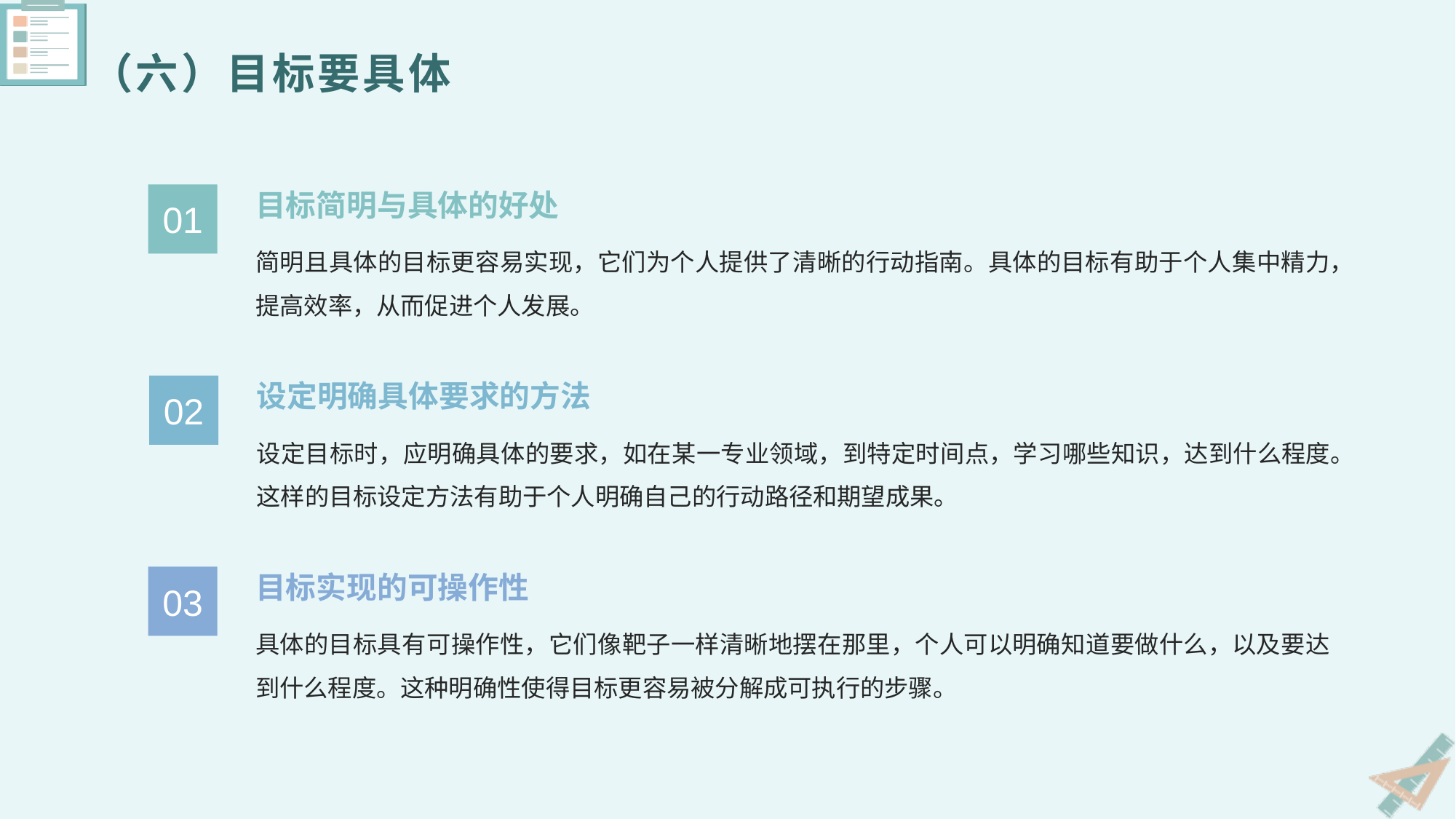

（六）目标要具体
目标简明与具体的好处
01
简明且具体的目标更容易实现，它们为个人提供了清晰的行动指南。具体的目标有助于个人集中精力，提高效率，从而促进个人发展。
设定明确具体要求的方法
02
设定目标时，应明确具体的要求，如在某一专业领域，到特定时间点，学习哪些知识，达到什么程度。这样的目标设定方法有助于个人明确自己的行动路径和期望成果。
目标实现的可操作性
03
具体的目标具有可操作性，它们像靶子一样清晰地摆在那里，个人可以明确知道要做什么，以及要达到什么程度。这种明确性使得目标更容易被分解成可执行的步骤。